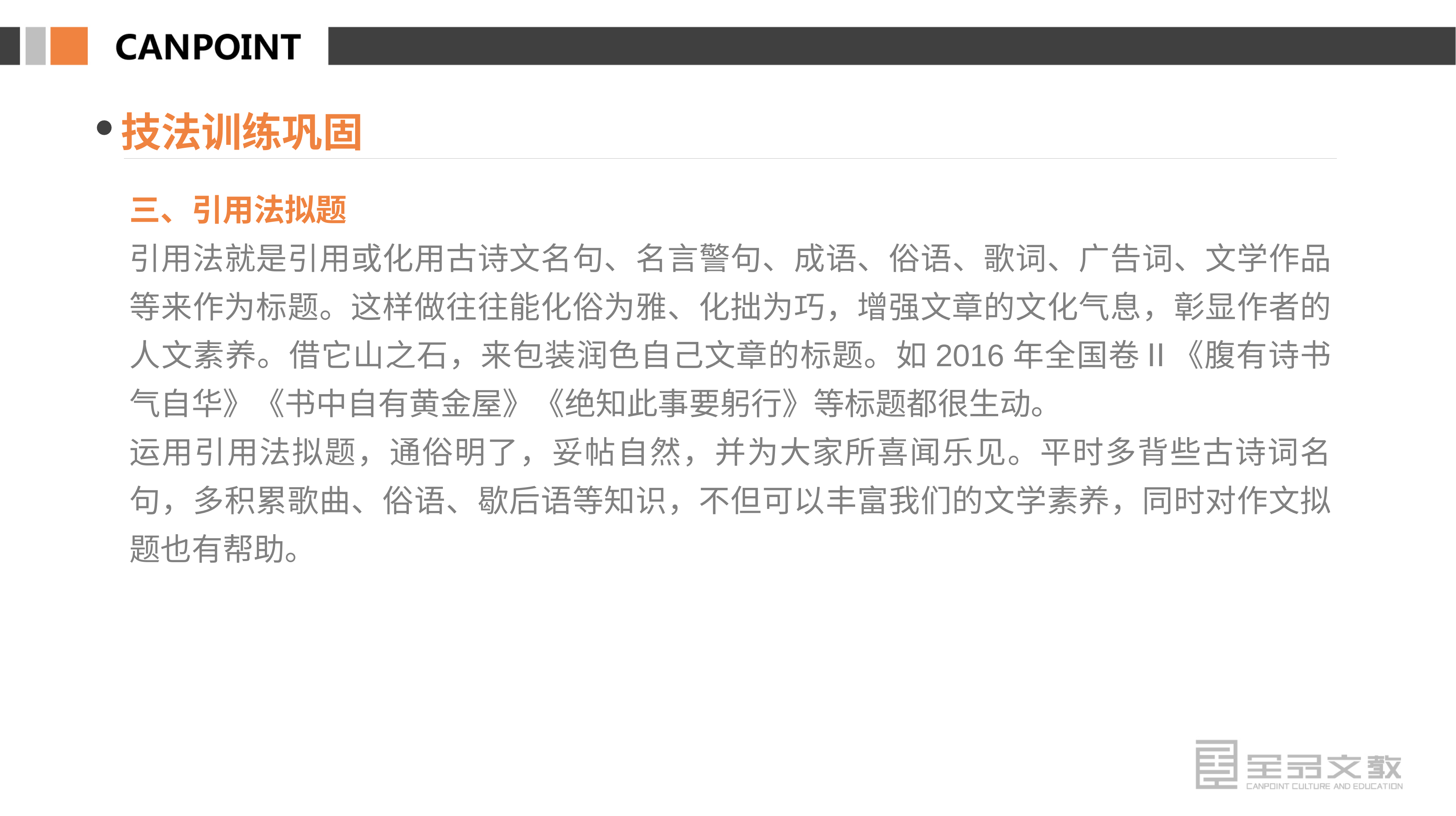

技法训练巩固

三、引用法拟题
引用法就是引用或化用古诗文名句、名言警句、成语、俗语、歌词、广告词、文学作品等来作为标题。这样做往往能化俗为雅、化拙为巧，增强文章的文化气息，彰显作者的人文素养。借它山之石，来包装润色自己文章的标题。如2016年全国卷Ⅱ《腹有诗书气自华》《书中自有黄金屋》《绝知此事要躬行》等标题都很生动。
运用引用法拟题，通俗明了，妥帖自然，并为大家所喜闻乐见。平时多背些古诗词名句，多积累歌曲、俗语、歇后语等知识，不但可以丰富我们的文学素养，同时对作文拟题也有帮助。